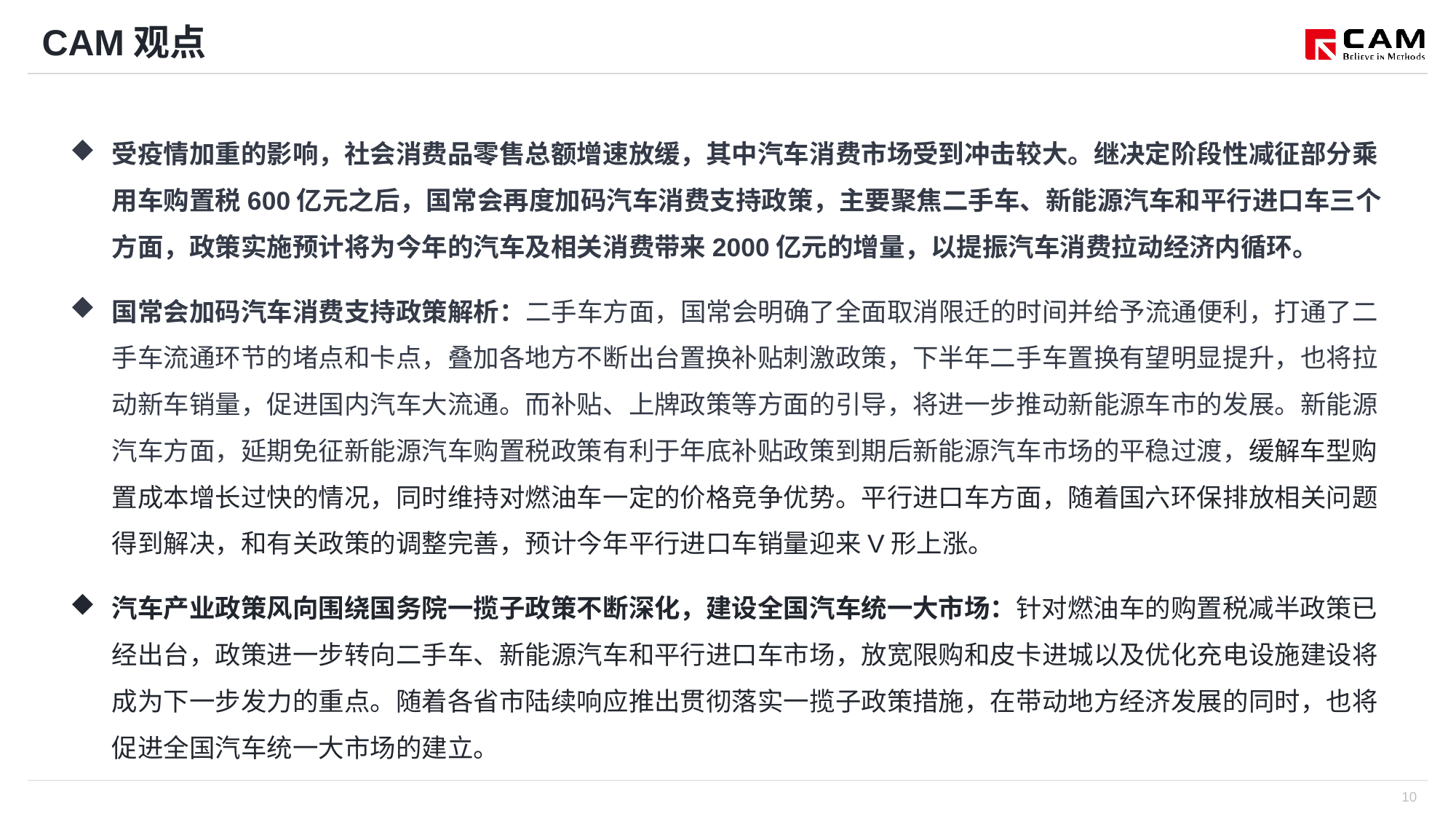

# CAM观点
受疫情加重的影响，社会消费品零售总额增速放缓，其中汽车消费市场受到冲击较大。继决定阶段性减征部分乘用车购置税600亿元之后，国常会再度加码汽车消费支持政策，主要聚焦二手车、新能源汽车和平行进口车三个方面，政策实施预计将为今年的汽车及相关消费带来2000亿元的增量，以提振汽车消费拉动经济内循环。
国常会加码汽车消费支持政策解析：二手车方面，国常会明确了全面取消限迁的时间并给予流通便利，打通了二手车流通环节的堵点和卡点，叠加各地方不断出台置换补贴刺激政策，下半年二手车置换有望明显提升，也将拉动新车销量，促进国内汽车大流通。而补贴、上牌政策等方面的引导，将进一步推动新能源车市的发展。新能源汽车方面，延期免征新能源汽车购置税政策有利于年底补贴政策到期后新能源汽车市场的平稳过渡，缓解车型购置成本增长过快的情况，同时维持对燃油车一定的价格竞争优势。平行进口车方面，随着国六环保排放相关问题得到解决，和有关政策的调整完善，预计今年平行进口车销量迎来V形上涨。
汽车产业政策风向围绕国务院一揽子政策不断深化，建设全国汽车统一大市场：针对燃油车的购置税减半政策已经出台，政策进一步转向二手车、新能源汽车和平行进口车市场，放宽限购和皮卡进城以及优化充电设施建设将成为下一步发力的重点。随着各省市陆续响应推出贯彻落实一揽子政策措施，在带动地方经济发展的同时，也将促进全国汽车统一大市场的建立。
10